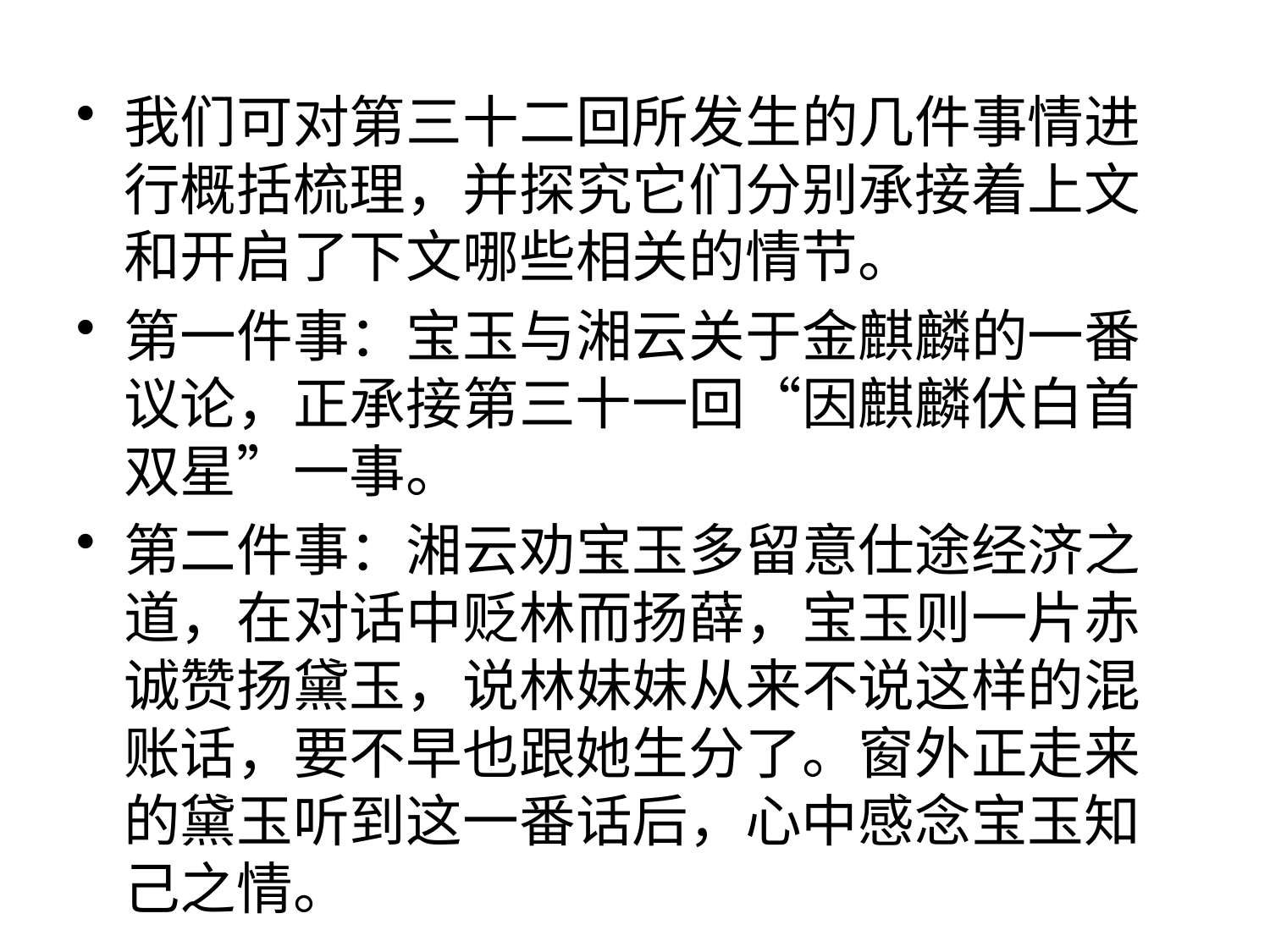

#
我们可对第三十二回所发生的几件事情进行概括梳理，并探究它们分别承接着上文和开启了下文哪些相关的情节。
第一件事：宝玉与湘云关于金麒麟的一番议论，正承接第三十一回“因麒麟伏白首双星”一事。
第二件事：湘云劝宝玉多留意仕途经济之道，在对话中贬林而扬薛，宝玉则一片赤诚赞扬黛玉，说林妹妹从来不说这样的混账话，要不早也跟她生分了。窗外正走来的黛玉听到这一番话后，心中感念宝玉知己之情。